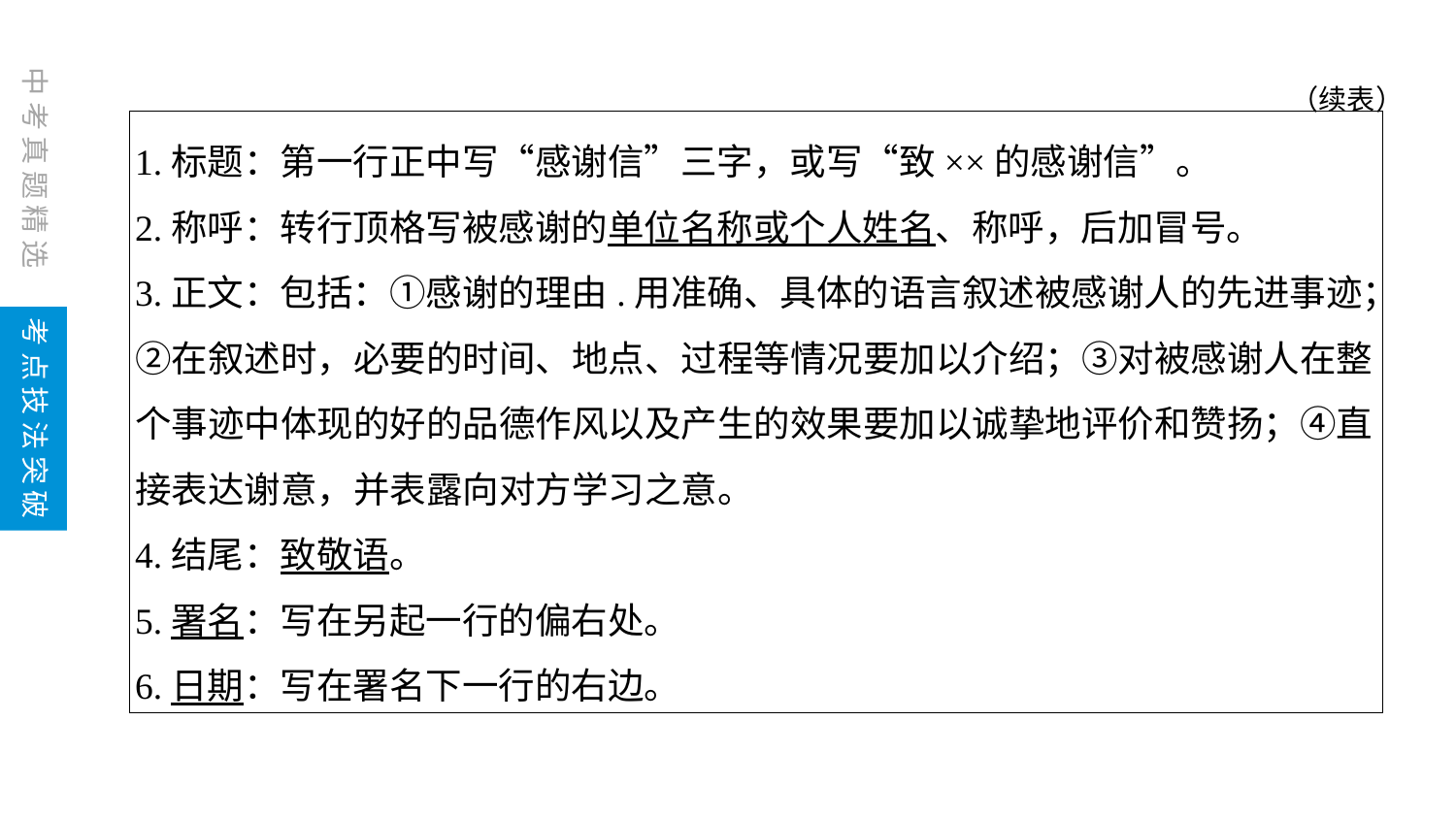

（续表）
1.标题：第一行正中写“感谢信”三字，或写“致××的感谢信”。
2.称呼：转行顶格写被感谢的单位名称或个人姓名、称呼，后加冒号。
3.正文：包括：①感谢的理由.用准确、具体的语言叙述被感谢人的先进事迹；②在叙述时，必要的时间、地点、过程等情况要加以介绍；③对被感谢人在整个事迹中体现的好的品德作风以及产生的效果要加以诚挚地评价和赞扬；④直接表达谢意，并表露向对方学习之意。
4.结尾：致敬语。
5.署名：写在另起一行的偏右处。
6.日期：写在署名下一行的右边。